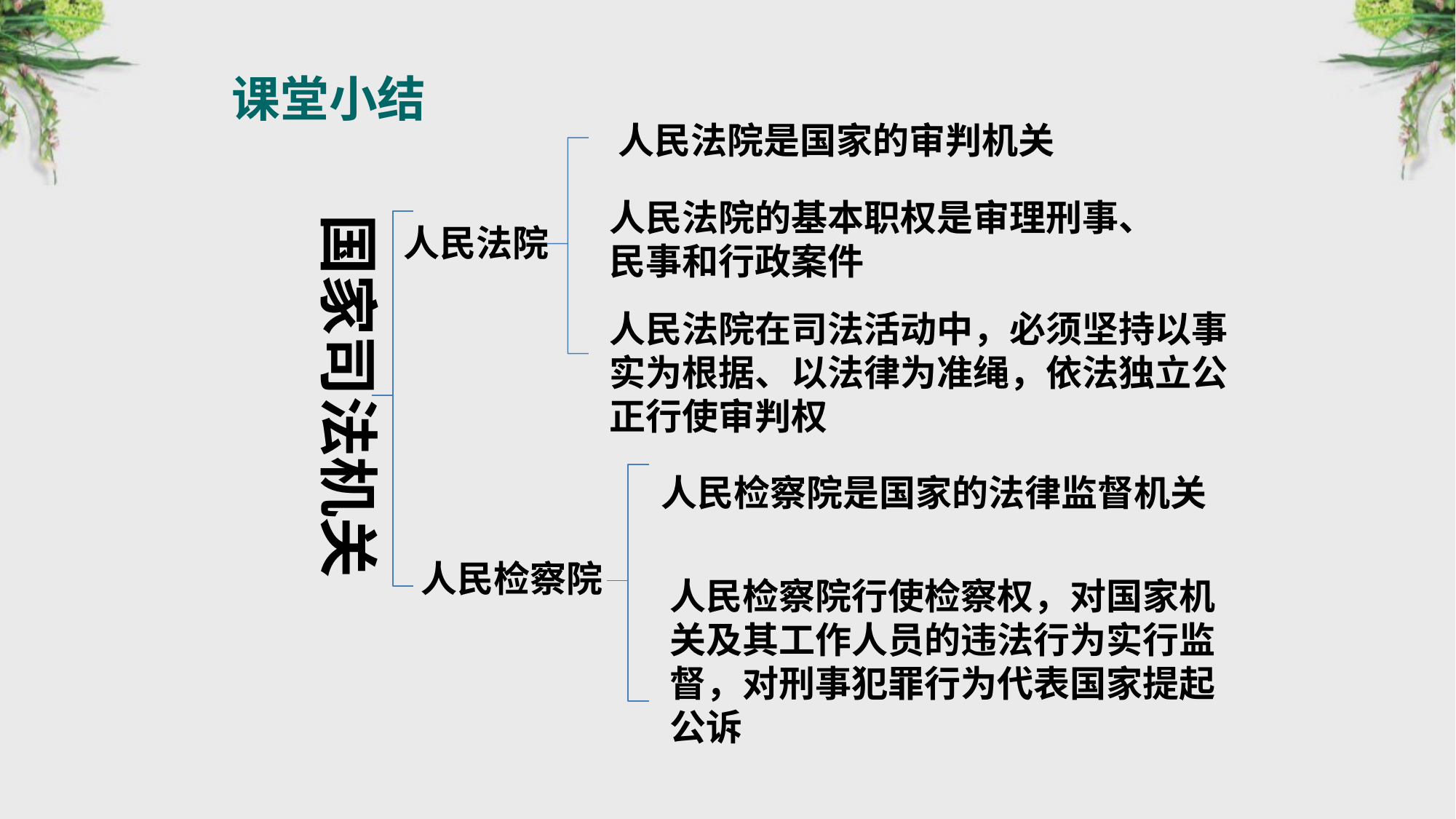

课堂小结
人民法院是国家的审判机关

人民法院的基本职权是审理刑事、民事和行政案件
国家司法机关

人民法院
人民法院在司法活动中，必须坚持以事实为根据、以法律为准绳，依法独立公正行使审判权

人民检察院是国家的法律监督机关
人民检察院
人民检察院行使检察权，对国家机关及其工作人员的违法行为实行监督，对刑事犯罪行为代表国家提起公诉